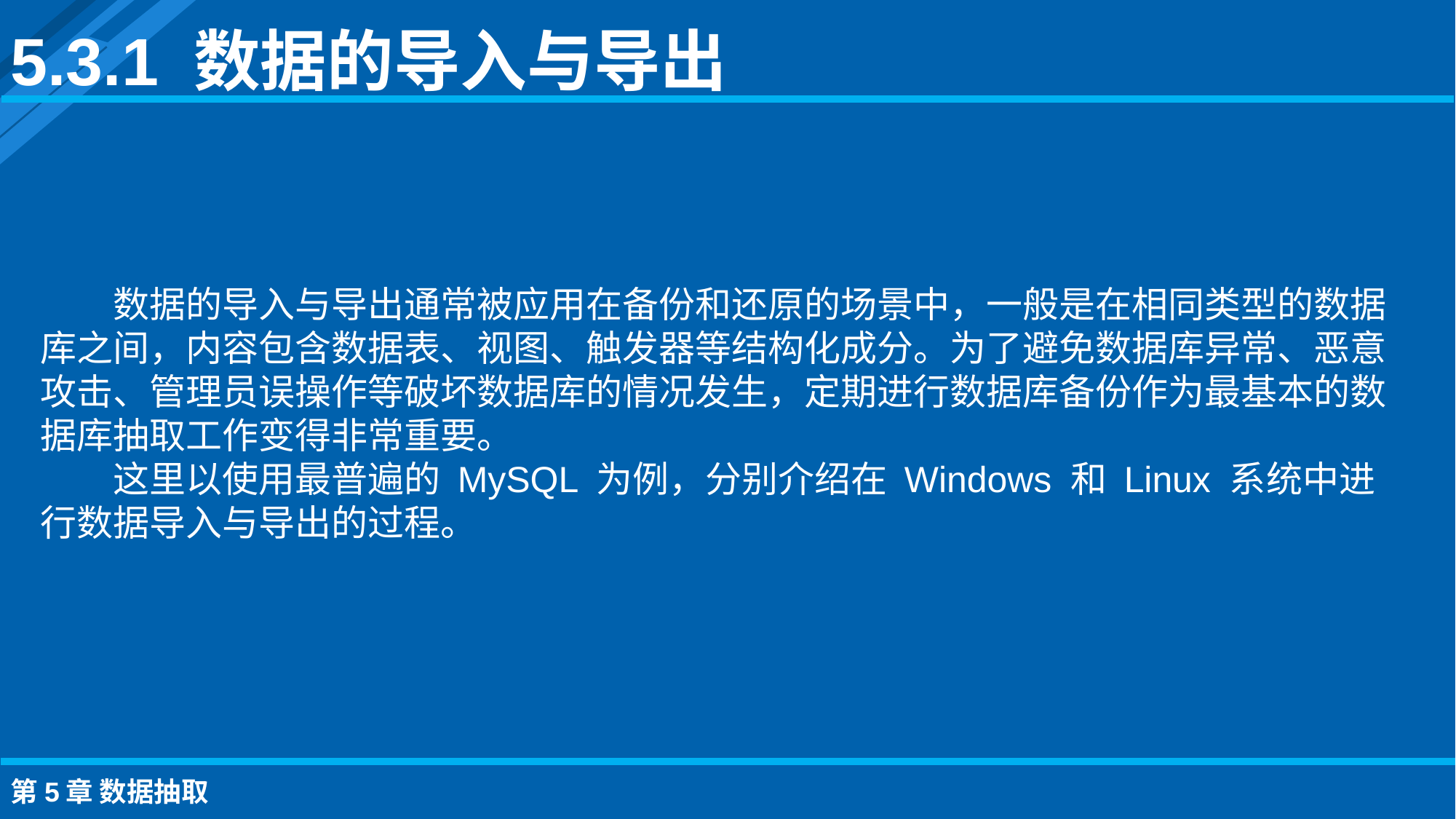

5.3.1 数据的导入与导出

数据的导入与导出通常被应用在备份和还原的场景中，一般是在相同类型的数据库之间，内容包含数据表、视图、触发器等结构化成分。为了避免数据库异常、恶意攻击、管理员误操作等破坏数据库的情况发生，定期进行数据库备份作为最基本的数据库抽取工作变得非常重要。
这里以使用最普遍的 MySQL 为例，分别介绍在 Windows 和 Linux 系统中进行数据导入与导出的过程。
第5章 数据抽取